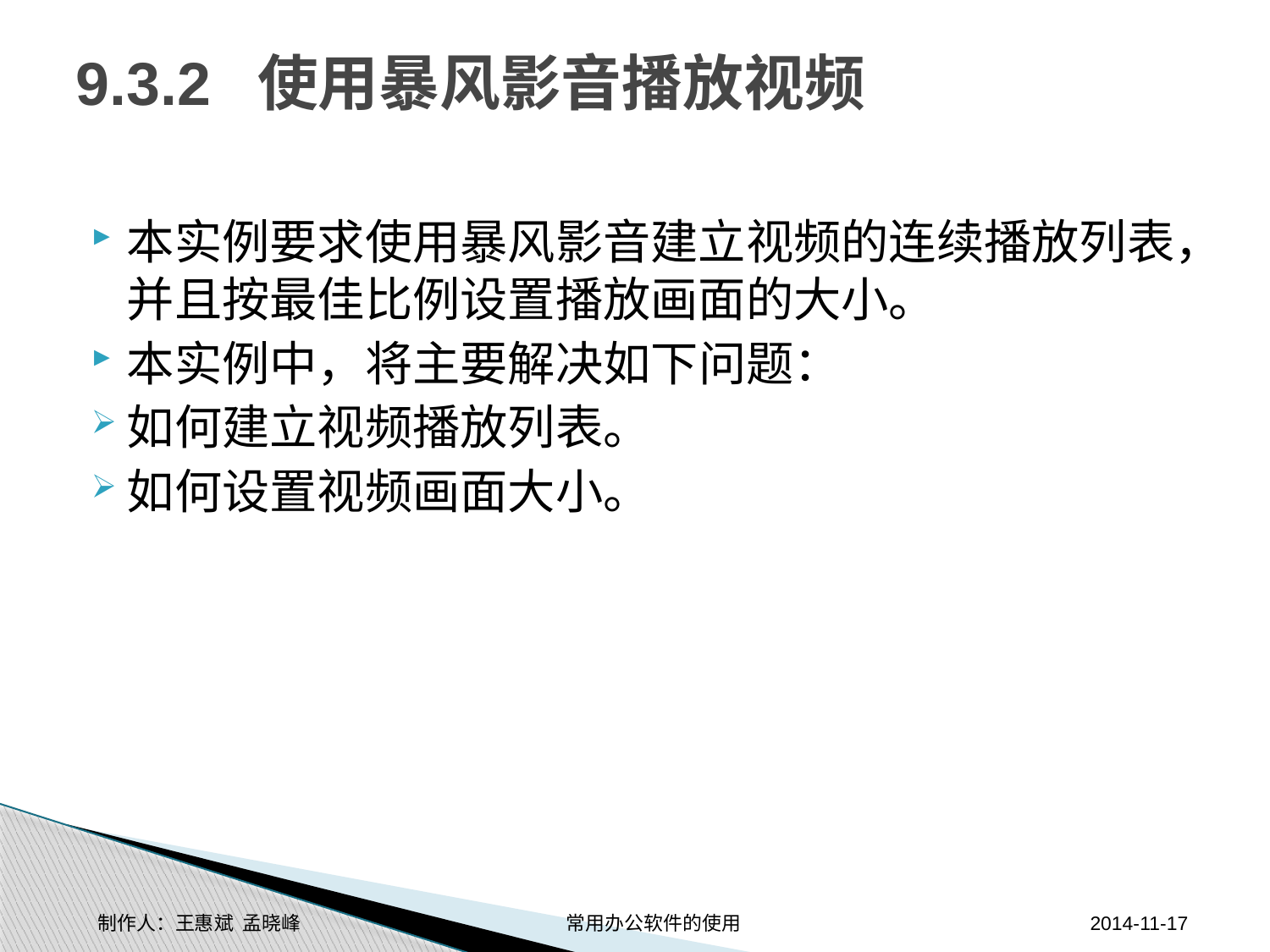

# 9.3.2  使用暴风影音播放视频
本实例要求使用暴风影音建立视频的连续播放列表，并且按最佳比例设置播放画面的大小。
本实例中，将主要解决如下问题：
如何建立视频播放列表。
如何设置视频画面大小。

制作人：王惠斌  孟晓峰                                                            常用办公软件的使用
2014-11-17